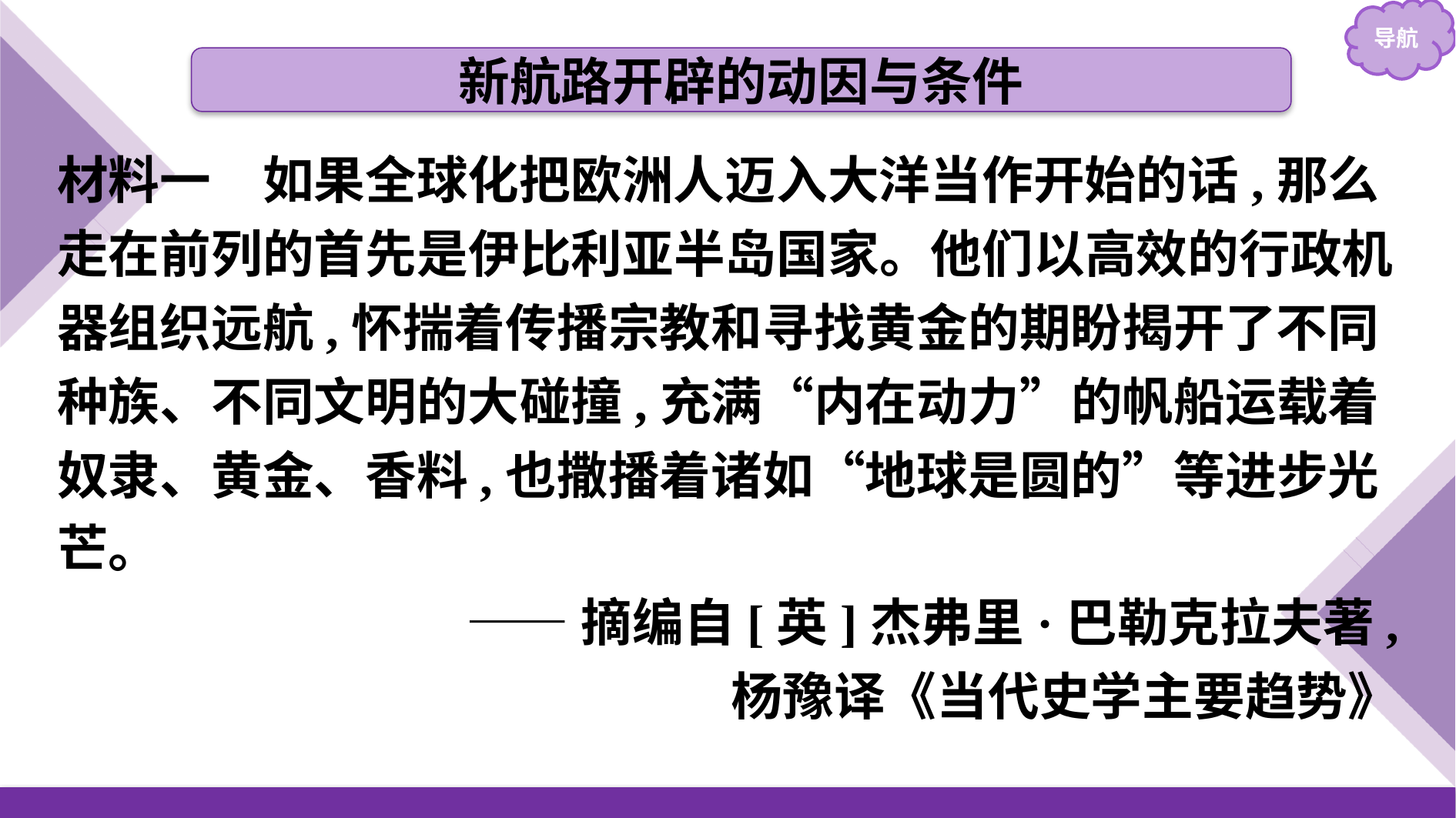

新航路开辟的动因与条件
材料一　如果全球化把欧洲人迈入大洋当作开始的话,那么走在前列的首先是伊比利亚半岛国家。他们以高效的行政机器组织远航,怀揣着传播宗教和寻找黄金的期盼揭开了不同种族、不同文明的大碰撞,充满“内在动力”的帆船运载着奴隶、黄金、香料,也撒播着诸如“地球是圆的”等进步光芒。
——摘编自[英]杰弗里·巴勒克拉夫著,
杨豫译《当代史学主要趋势》